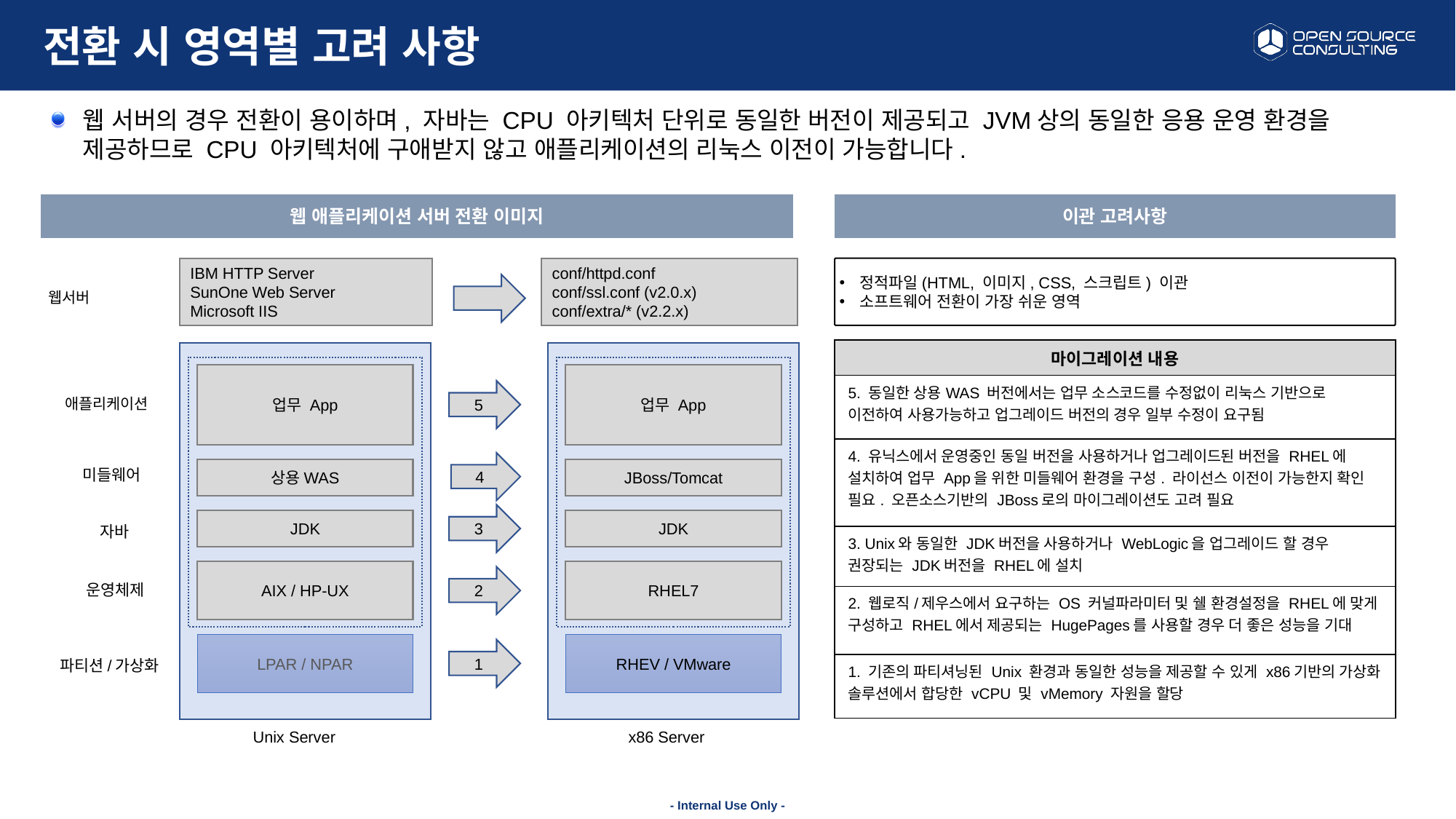

# 전환 시 영역별 고려 사항
웹 서버의 경우 전환이 용이하며, 자바는 CPU 아키텍처 단위로 동일한 버전이 제공되고 JVM상의 동일한 응용 운영 환경을 제공하므로 CPU 아키텍처에 구애받지 않고 애플리케이션의 리눅스 이전이 가능합니다.
웹 애플리케이션 서버 전환 이미지
이관 고려사항
IBM HTTP Server
SunOne Web Server
Microsoft IIS
conf/httpd.conf
conf/ssl.conf (v2.0.x)
conf/extra/* (v2.2.x)
정적파일(HTML, 이미지, CSS, 스크립트) 이관
소프트웨어 전환이 가장 쉬운 영역

웹서버
| 마이그레이션 내용 |
| --- |
| 5. 동일한 상용WAS 버전에서는 업무 소스코드를 수정없이 리눅스 기반으로 이전하여 사용가능하고 업그레이드 버전의 경우 일부 수정이 요구됨 |
| 4. 유닉스에서 운영중인 동일 버전을 사용하거나 업그레이드된 버전을 RHEL에 설치하여 업무 App을 위한 미들웨어 환경을 구성. 라이선스 이전이 가능한지 확인 필요. 오픈소스기반의 JBoss로의 마이그레이션도 고려 필요 |
| 3. Unix와 동일한 JDK버전을 사용하거나 WebLogic을 업그레이드 할 경우 권장되는 JDK버전을 RHEL에 설치 |
| 2. 웹로직/제우스에서 요구하는 OS 커널파라미터 및 쉘 환경설정을 RHEL에 맞게 구성하고 RHEL에서 제공되는 HugePages를 사용할 경우 더 좋은 성능을 기대 |
| 1. 기존의 파티셔닝된 Unix 환경과 동일한 성능을 제공할 수 있게 x86기반의 가상화 솔루션에서 합당한 vCPU 및 vMemory 자원을 할당 |

업무 App
업무 App
5
애플리케이션
4
미들웨어
상용WAS
JBoss/Tomcat
3
JDK
JDK
자바
AIX / HP-UX
RHEL7
2
운영체제
LPAR / NPAR
RHEV / VMware
1
파티션/가상화
Unix Server
x86 Server